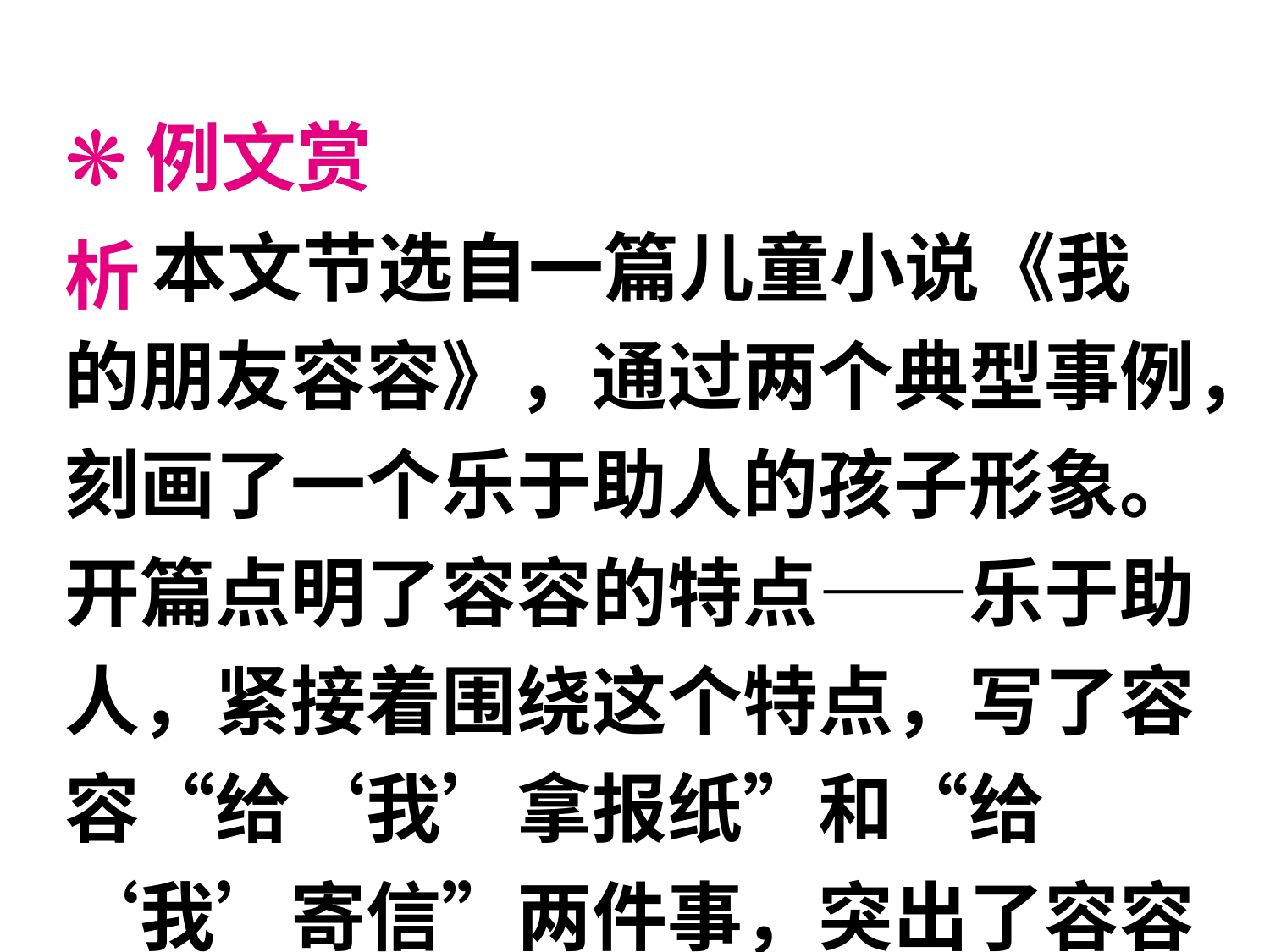

❋例文赏析
    本文节选自一篇儿童小说《我的朋友容容》，通过两个典型事例，刻画了一个乐于助人的孩子形象。开篇点明了容容的特点——乐于助人，紧接着围绕这个特点，写了容容“给‘我’拿报纸”和“给‘我’寄信”两件事，突出了容容的乐于助人、天真可爱。